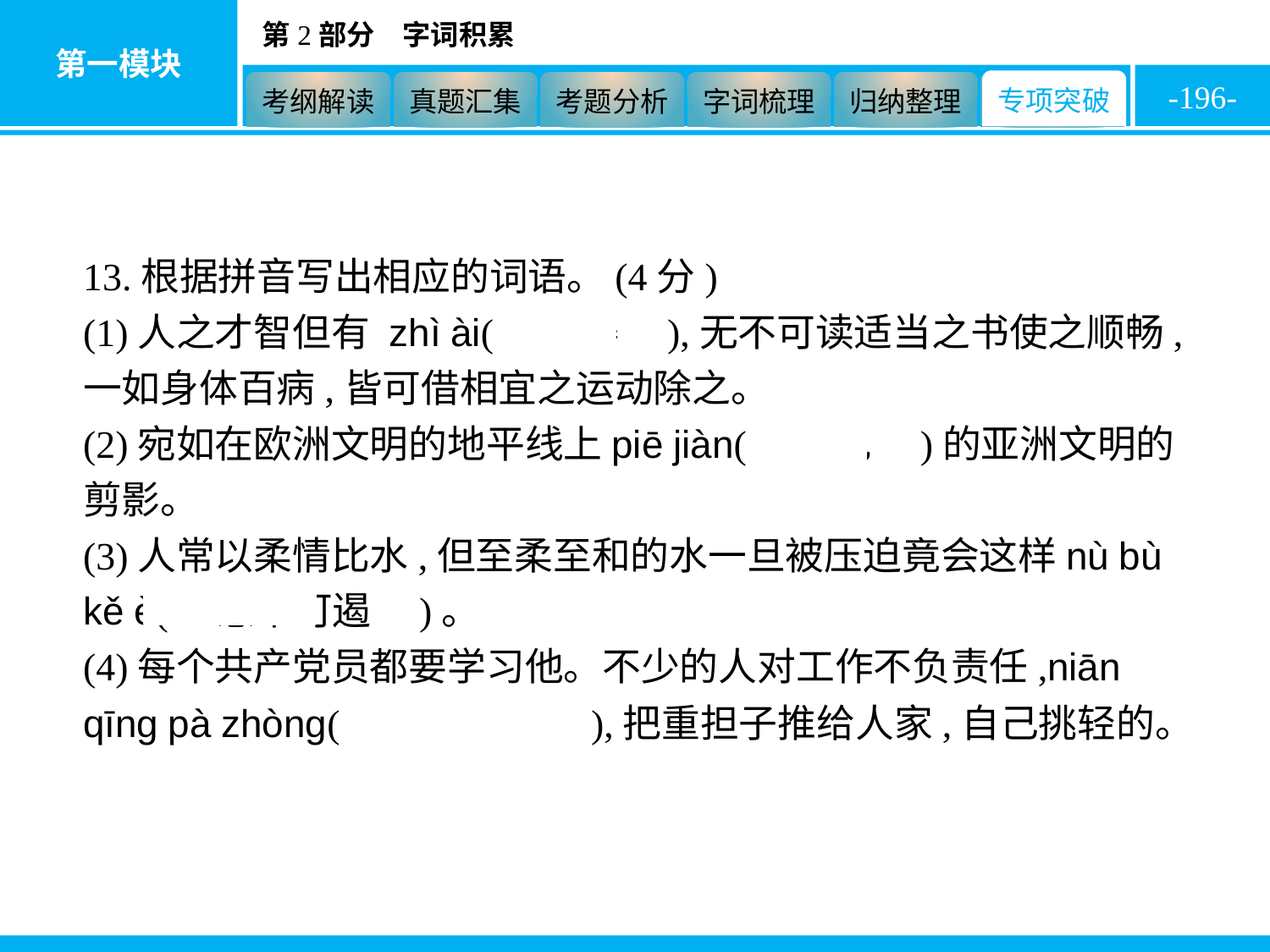

-196-
13.根据拼音写出相应的词语。(4分)
(1)人之才智但有 zhì ài(　滞碍　),无不可读适当之书使之顺畅,一如身体百病,皆可借相宜之运动除之。
(2)宛如在欧洲文明的地平线上piē jiàn(　瞥见　)的亚洲文明的剪影。
(3)人常以柔情比水,但至柔至和的水一旦被压迫竟会这样nù bù kě è(　怒不可遏　)。
(4)每个共产党员都要学习他。不少的人对工作不负责任,niān qīng pà zhòng(　拈轻怕重　),把重担子推给人家,自己挑轻的。